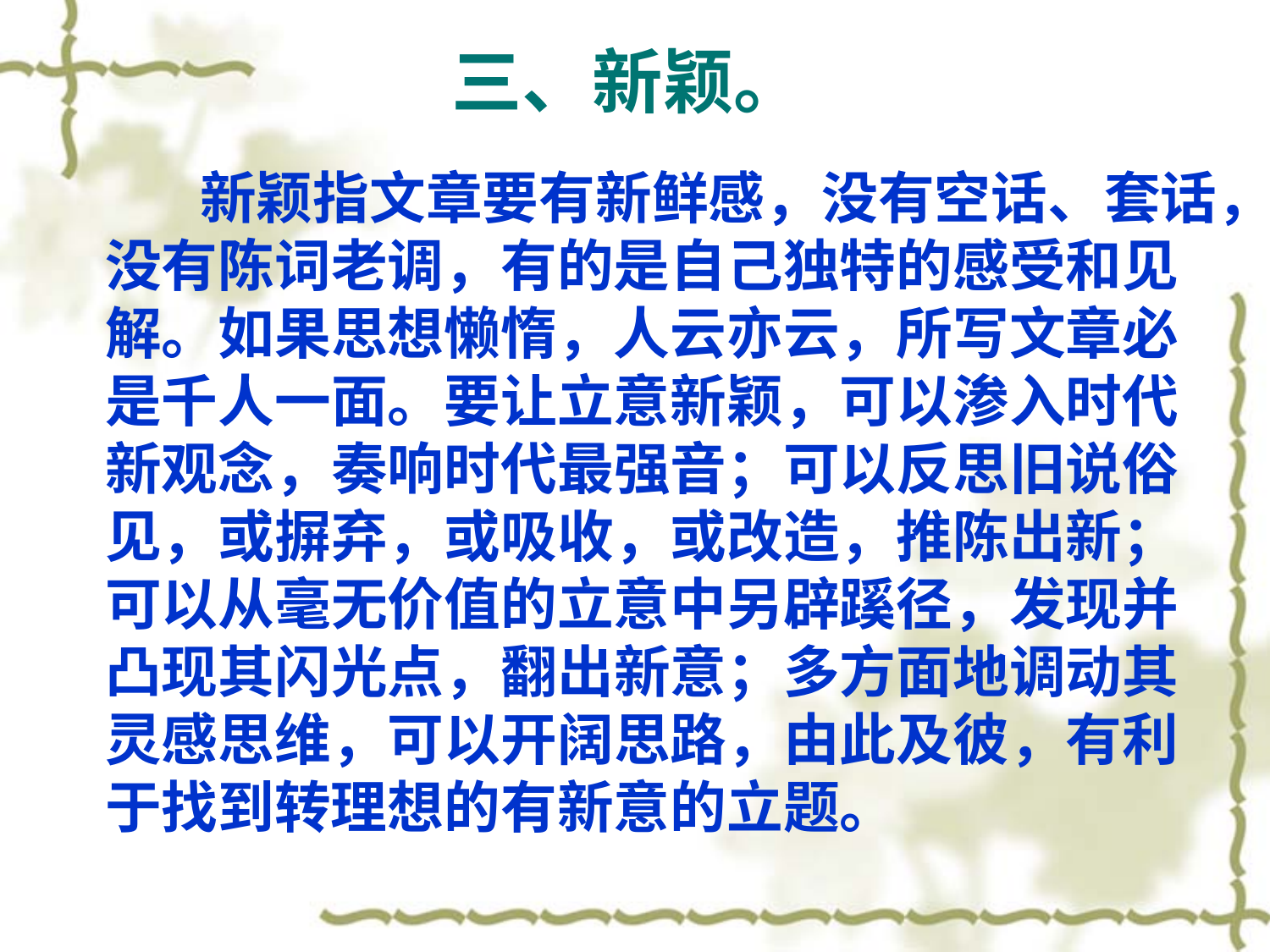

# 三、新颖。
          新颖指文章要有新鲜感，没有空话、套话，没有陈词老调，有的是自己独特的感受和见解。如果思想懒惰，人云亦云，所写文章必是千人一面。要让立意新颖，可以渗入时代新观念，奏响时代最强音；可以反思旧说俗见，或摒弃，或吸收，或改造，推陈出新；可以从毫无价值的立意中另辟蹊径，发现并凸现其闪光点，翻出新意；多方面地调动其灵感思维，可以开阔思路，由此及彼，有利于找到转理想的有新意的立题。
8